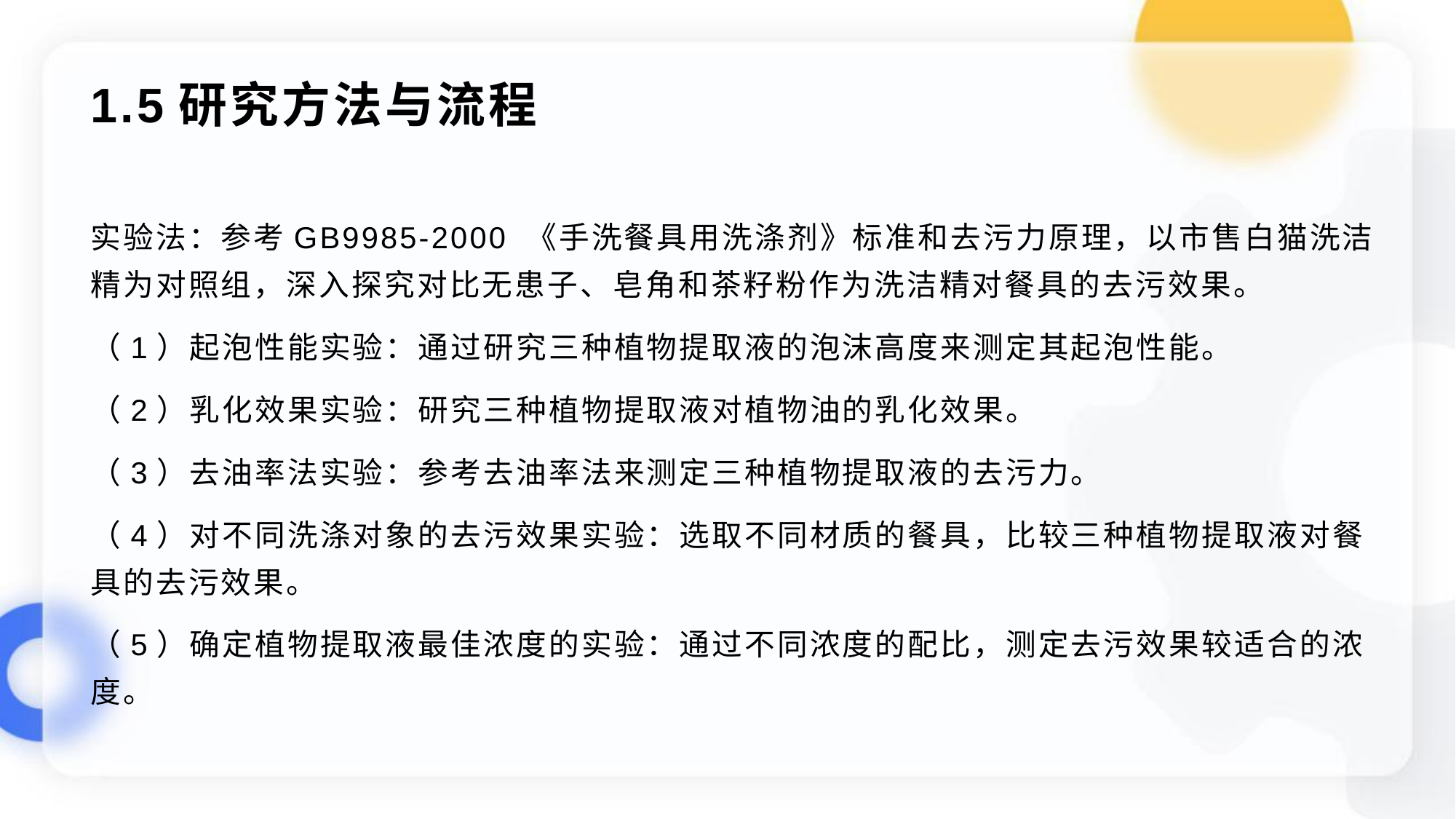

# 1.5研究方法与流程
实验法：参考GB9985-2000 《手洗餐具用洗涤剂》标准和去污力原理，以市售白猫洗洁精为对照组，深入探究对比无患子、皂角和茶籽粉作为洗洁精对餐具的去污效果。
（1）起泡性能实验：通过研究三种植物提取液的泡沫高度来测定其起泡性能。
（2）乳化效果实验：研究三种植物提取液对植物油的乳化效果。
（3）去油率法实验：参考去油率法来测定三种植物提取液的去污力。
（4）对不同洗涤对象的去污效果实验：选取不同材质的餐具，比较三种植物提取液对餐具的去污效果。
（5）确定植物提取液最佳浓度的实验：通过不同浓度的配比，测定去污效果较适合的浓度。